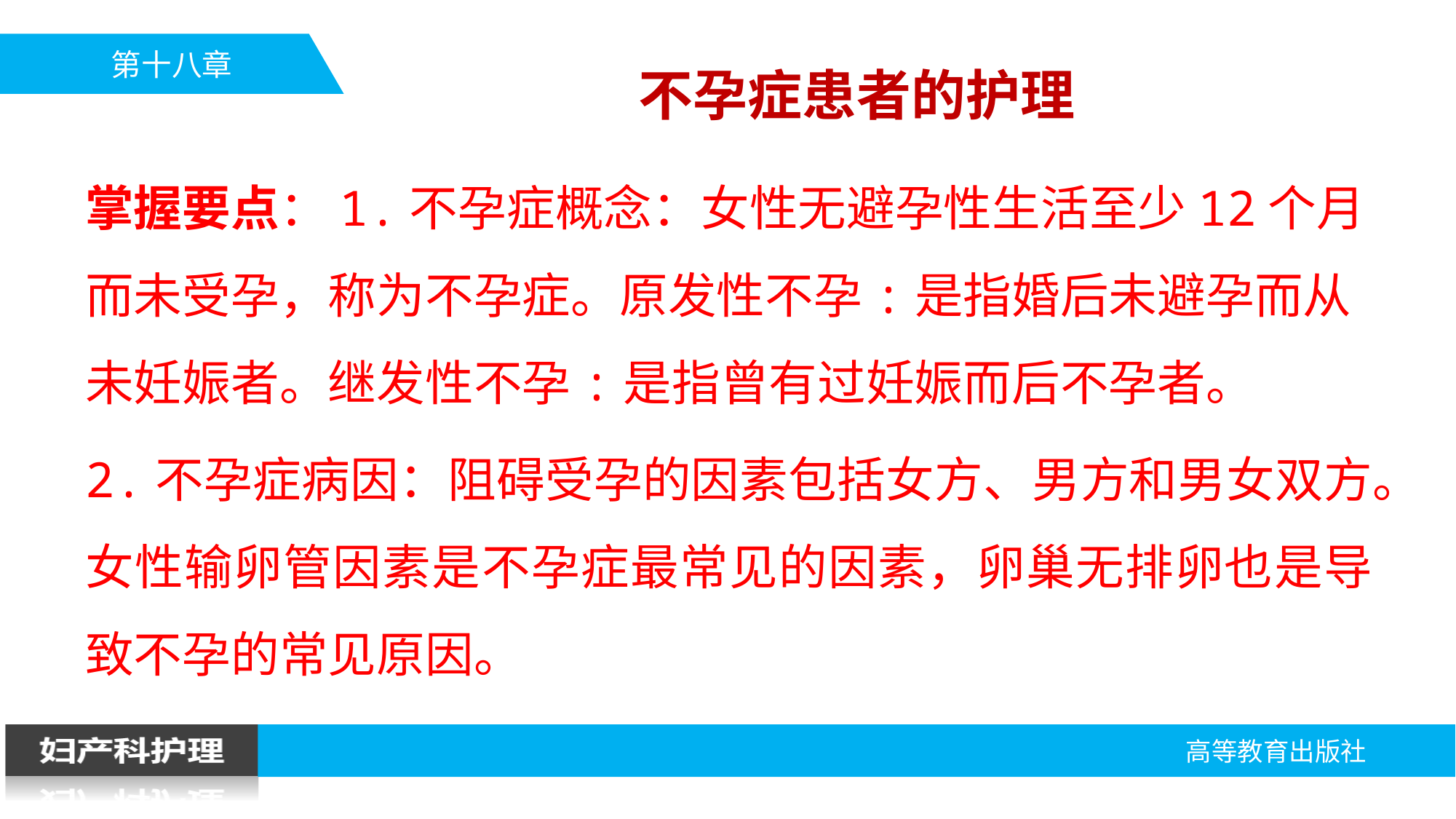

不孕症患者的护理

掌握要点：1.不孕症概念：女性无避孕性生活至少12个月而未受孕，称为不孕症。原发性不孕:是指婚后未避孕而从未妊娠者。继发性不孕:是指曾有过妊娠而后不孕者。
2.不孕症病因：阻碍受孕的因素包括女方、男方和男女双方。女性输卵管因素是不孕症最常见的因素，卵巢无排卵也是导致不孕的常见原因。